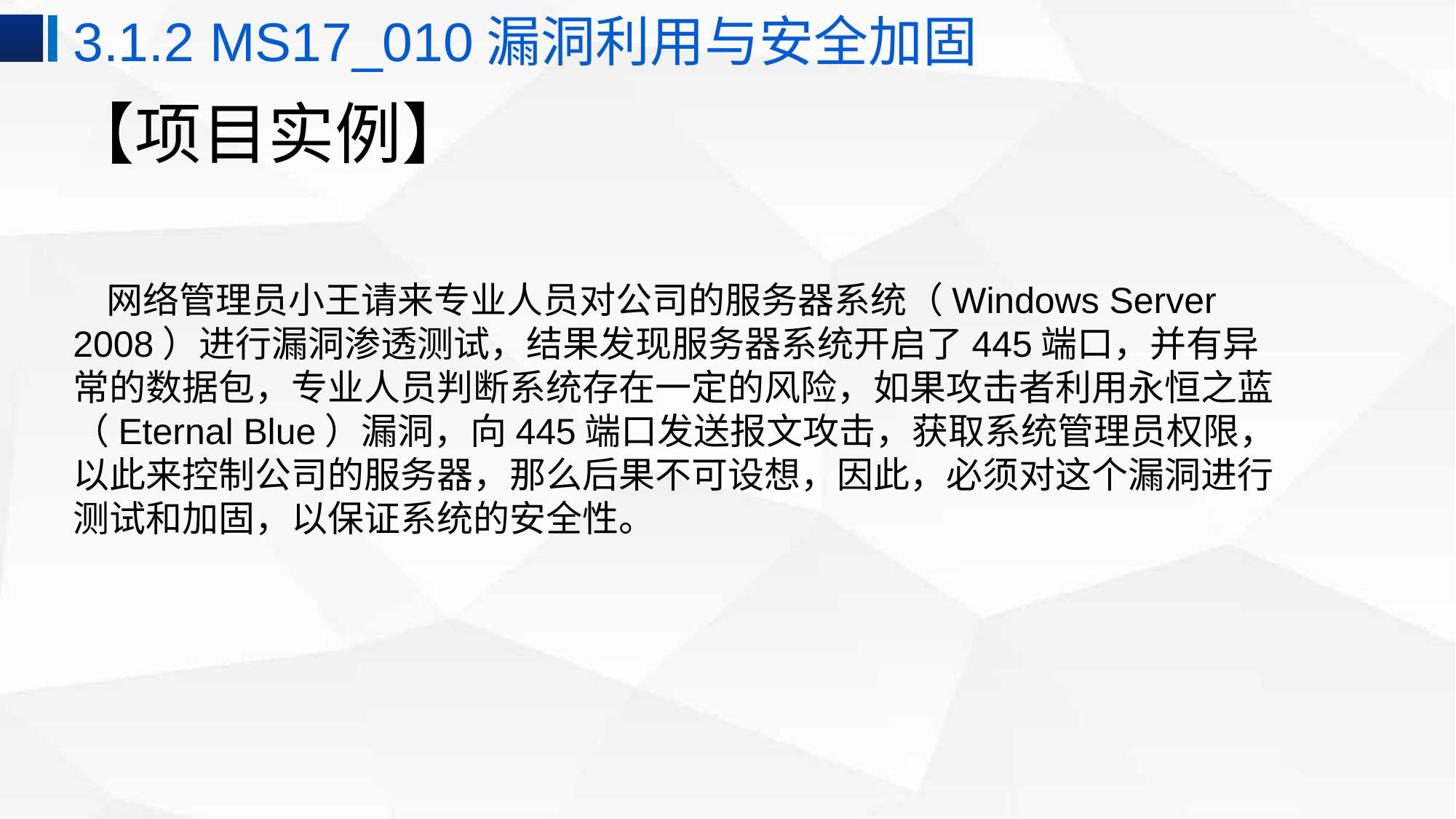

3.1.2 MS17_010漏洞利用与安全加固

# 【项目实例】
   网络管理员小王请来专业人员对公司的服务器系统（Windows Server 2008）进行漏洞渗透测试，结果发现服务器系统开启了445端口，并有异常的数据包，专业人员判断系统存在一定的风险，如果攻击者利用永恒之蓝（Eternal Blue）漏洞，向445端口发送报文攻击，获取系统管理员权限，以此来控制公司的服务器，那么后果不可设想，因此，必须对这个漏洞进行测试和加固，以保证系统的安全性。